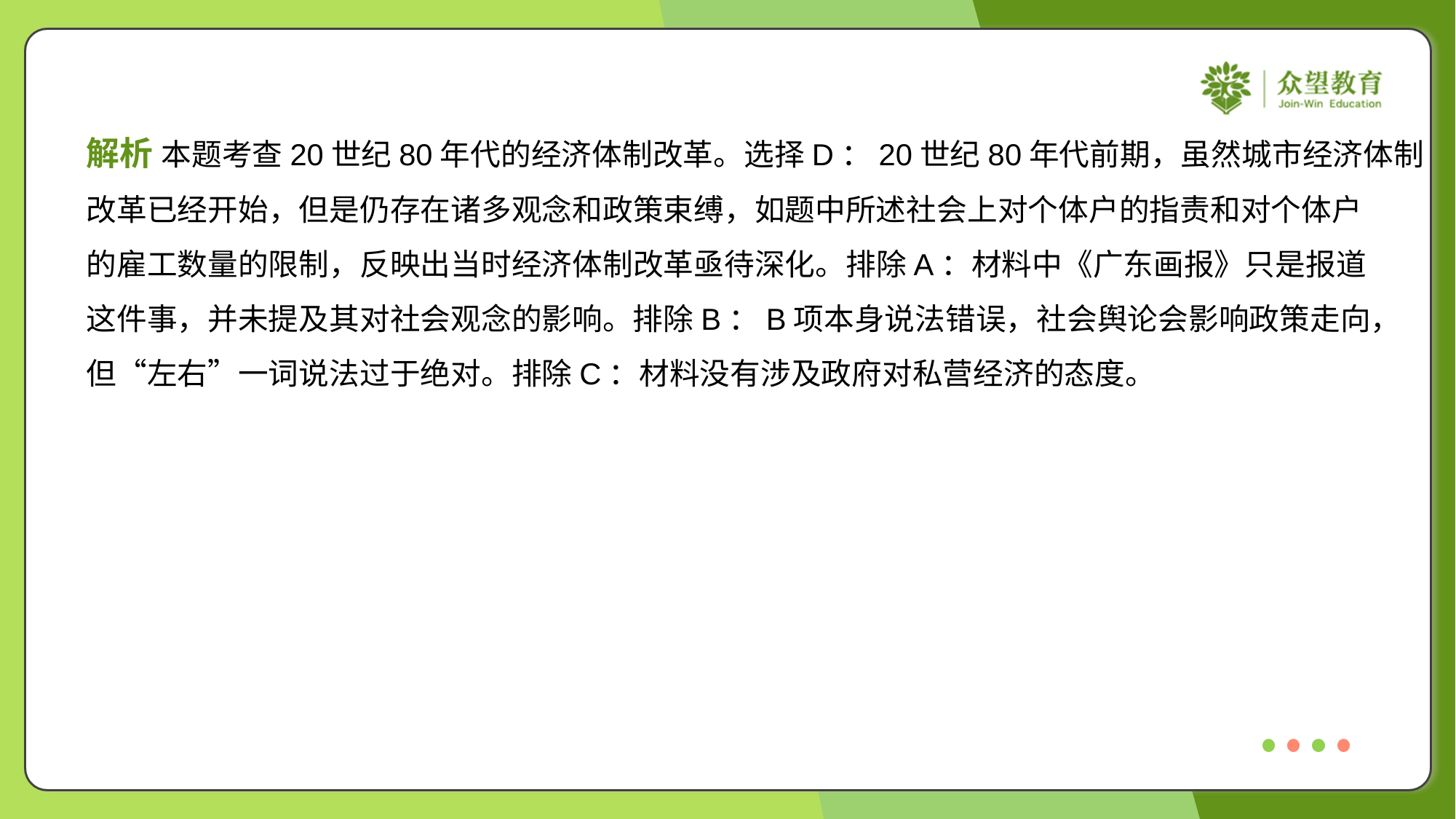

解析 本题考查20世纪80年代的经济体制改革。选择D：20世纪80年代前期，虽然城市经济体制
改革已经开始，但是仍存在诸多观念和政策束缚，如题中所述社会上对个体户的指责和对个体户
的雇工数量的限制，反映出当时经济体制改革亟待深化。排除A：材料中《广东画报》只是报道
这件事，并未提及其对社会观念的影响。排除B：B项本身说法错误，社会舆论会影响政策走向，
但“左右”一词说法过于绝对。排除C：材料没有涉及政府对私营经济的态度。